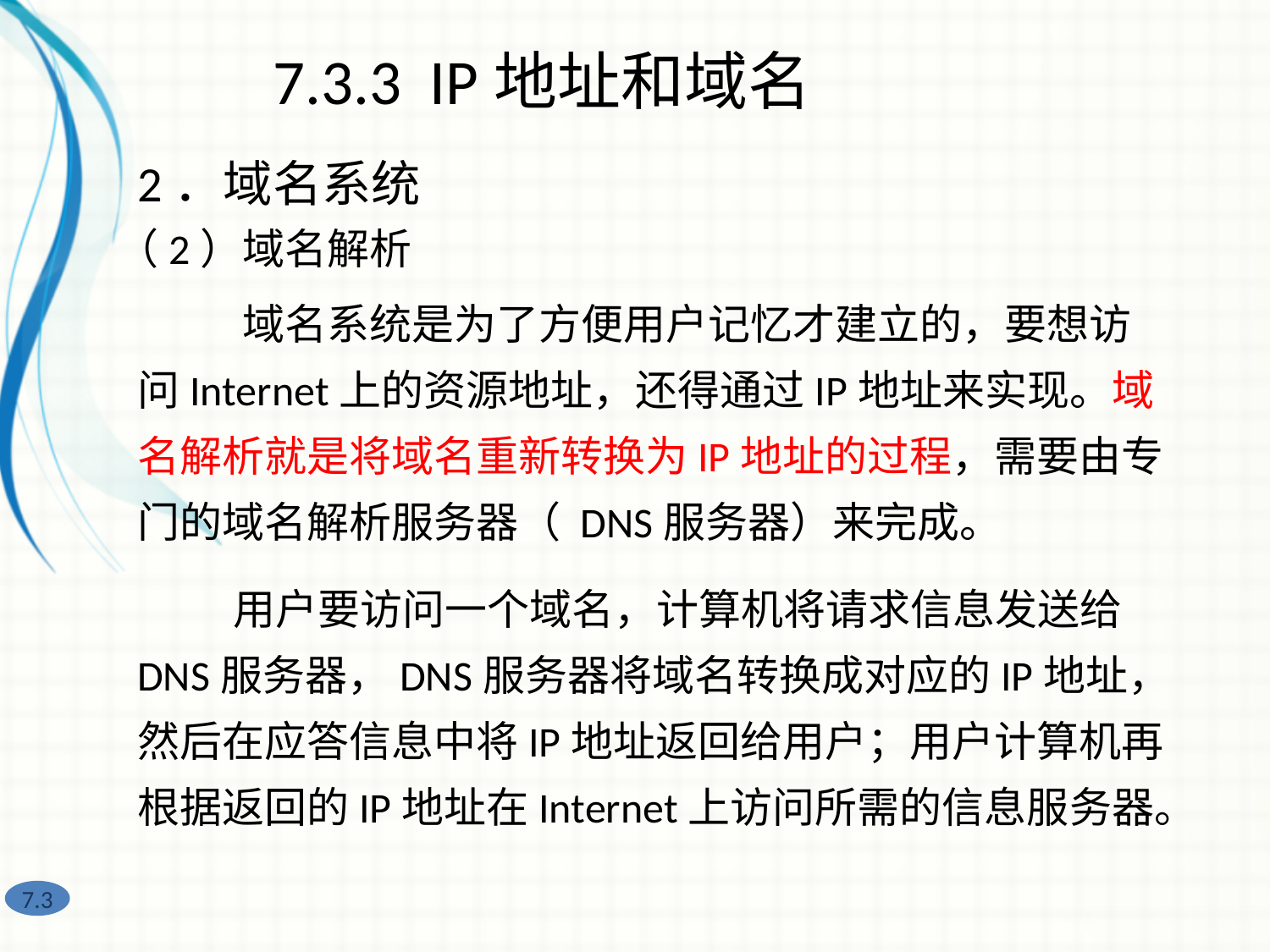

7.3.3  IP地址和域名
2．域名系统
（2）域名解析
          域名系统是为了方便用户记忆才建立的，要想访问Internet上的资源地址，还得通过IP地址来实现。域名解析就是将域名重新转换为IP地址的过程，需要由专门的域名解析服务器（ DNS服务器）来完成。
         用户要访问一个域名，计算机将请求信息发送给DNS服务器，DNS服务器将域名转换成对应的IP地址，然后在应答信息中将IP地址返回给用户；用户计算机再根据返回的IP地址在Internet上访问所需的信息服务器。